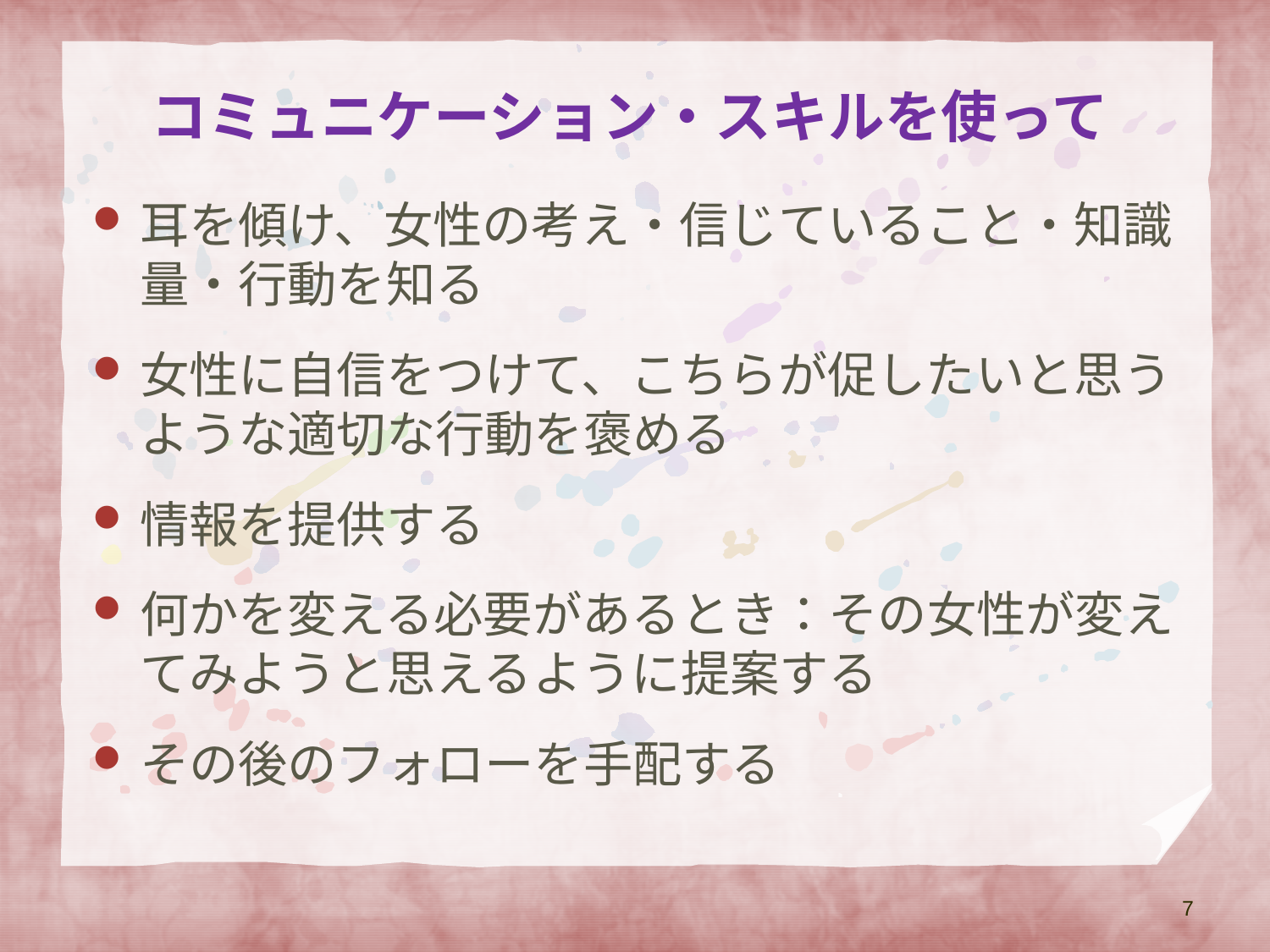

# コミュニケーション・スキルを使って
耳を傾け、女性の考え・信じていること・知識量・行動を知る
女性に自信をつけて、こちらが促したいと思うような適切な行動を褒める
情報を提供する
何かを変える必要があるとき：その女性が変えてみようと思えるように提案する
その後のフォローを手配する
7